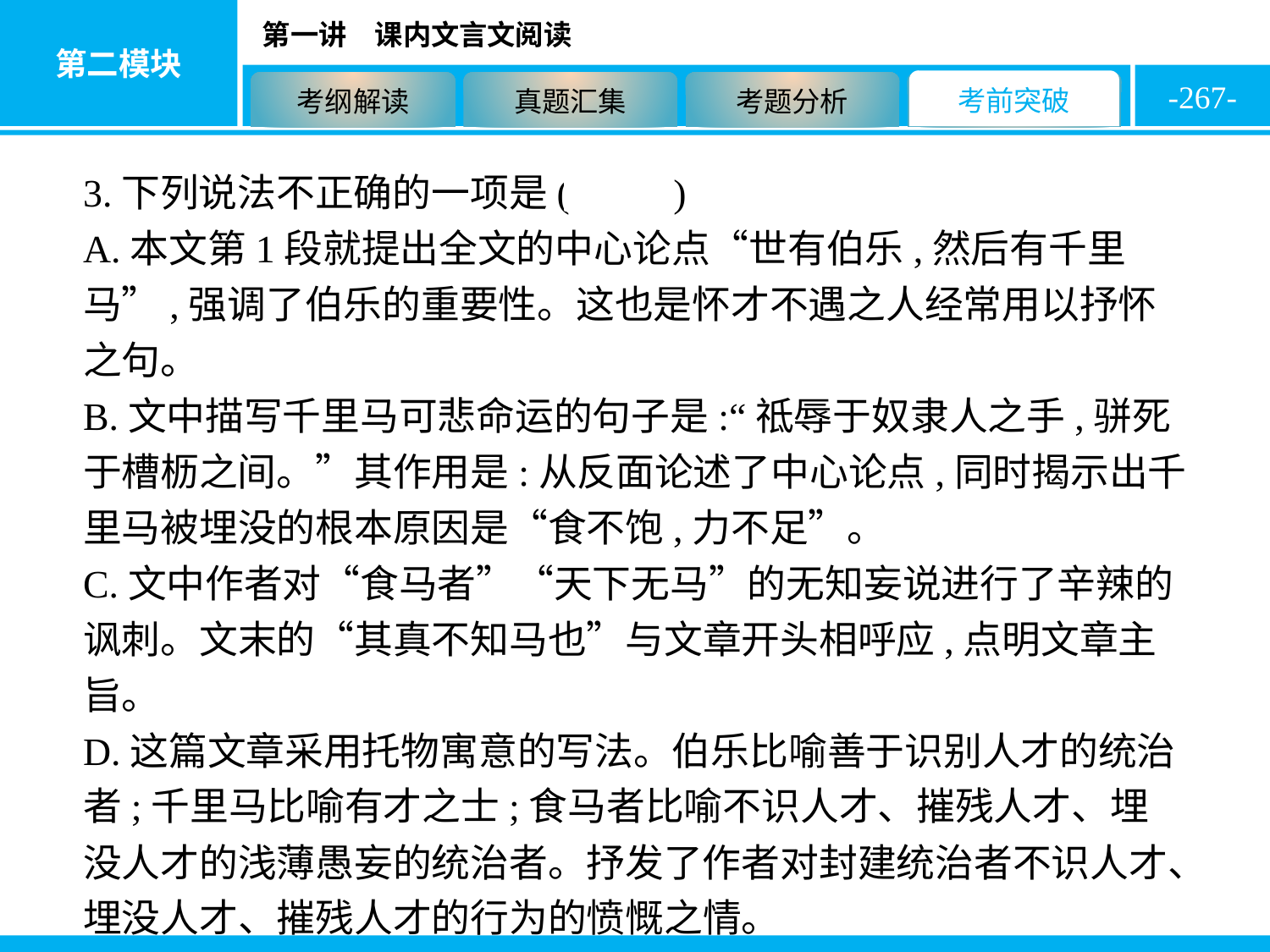

-267-
3.下列说法不正确的一项是(    B    )
A.本文第1段就提出全文的中心论点“世有伯乐,然后有千里马”,强调了伯乐的重要性。这也是怀才不遇之人经常用以抒怀之句。
B.文中描写千里马可悲命运的句子是:“祗辱于奴隶人之手,骈死于槽枥之间。”其作用是:从反面论述了中心论点,同时揭示出千里马被埋没的根本原因是“食不饱,力不足”。
C.文中作者对“食马者”“天下无马”的无知妄说进行了辛辣的讽刺。文末的“其真不知马也”与文章开头相呼应,点明文章主旨。
D.这篇文章采用托物寓意的写法。伯乐比喻善于识别人才的统治者;千里马比喻有才之士;食马者比喻不识人才、摧残人才、埋没人才的浅薄愚妄的统治者。抒发了作者对封建统治者不识人才、埋没人才、摧残人才的行为的愤慨之情。